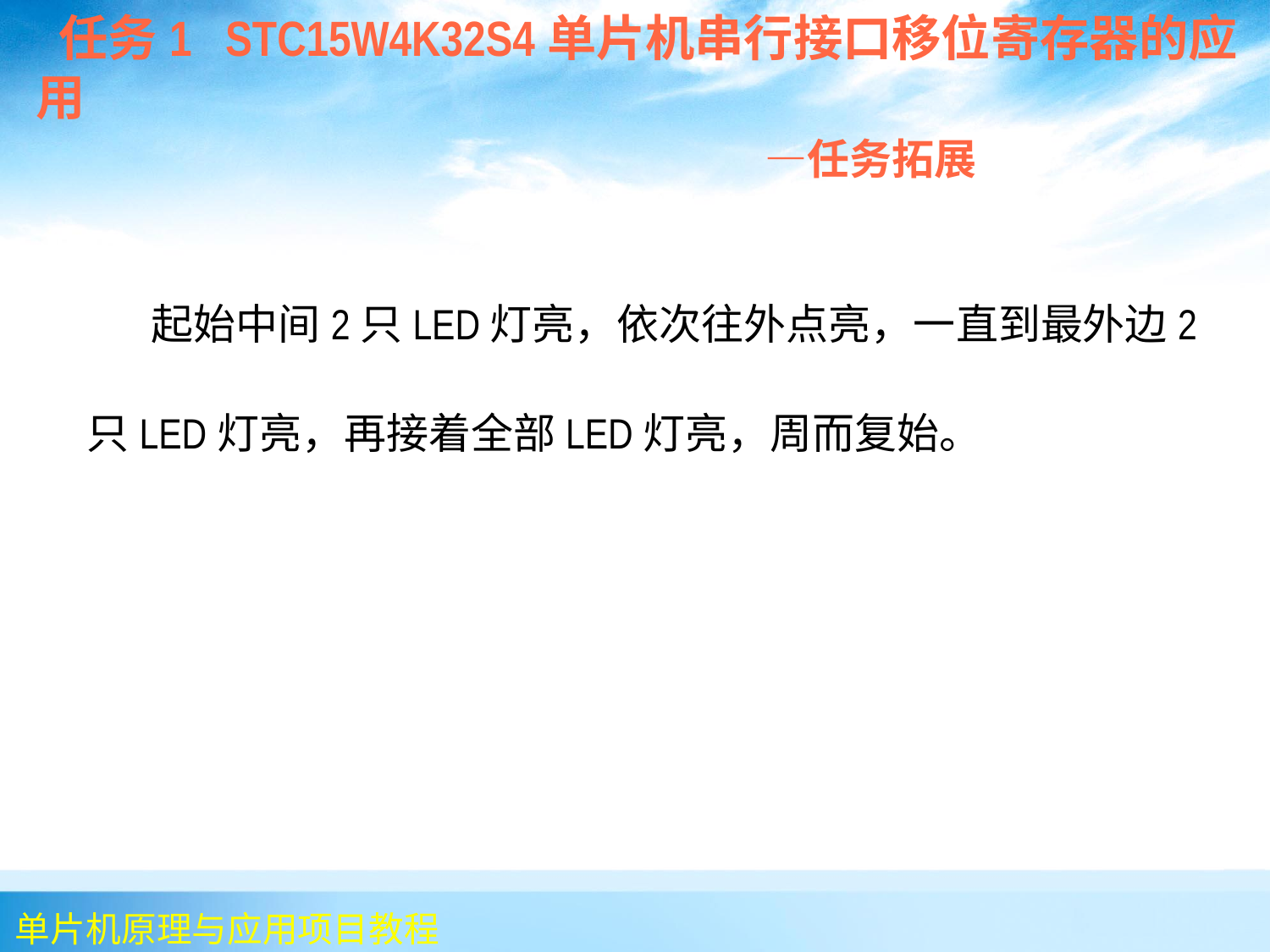

任务1   STC15W4K32S4单片机串行接口移位寄存器的应用
                                                                 —任务拓展

          起始中间2只LED灯亮，依次往外点亮，一直到最外边2只LED灯亮，再接着全部LED灯亮，周而复始。